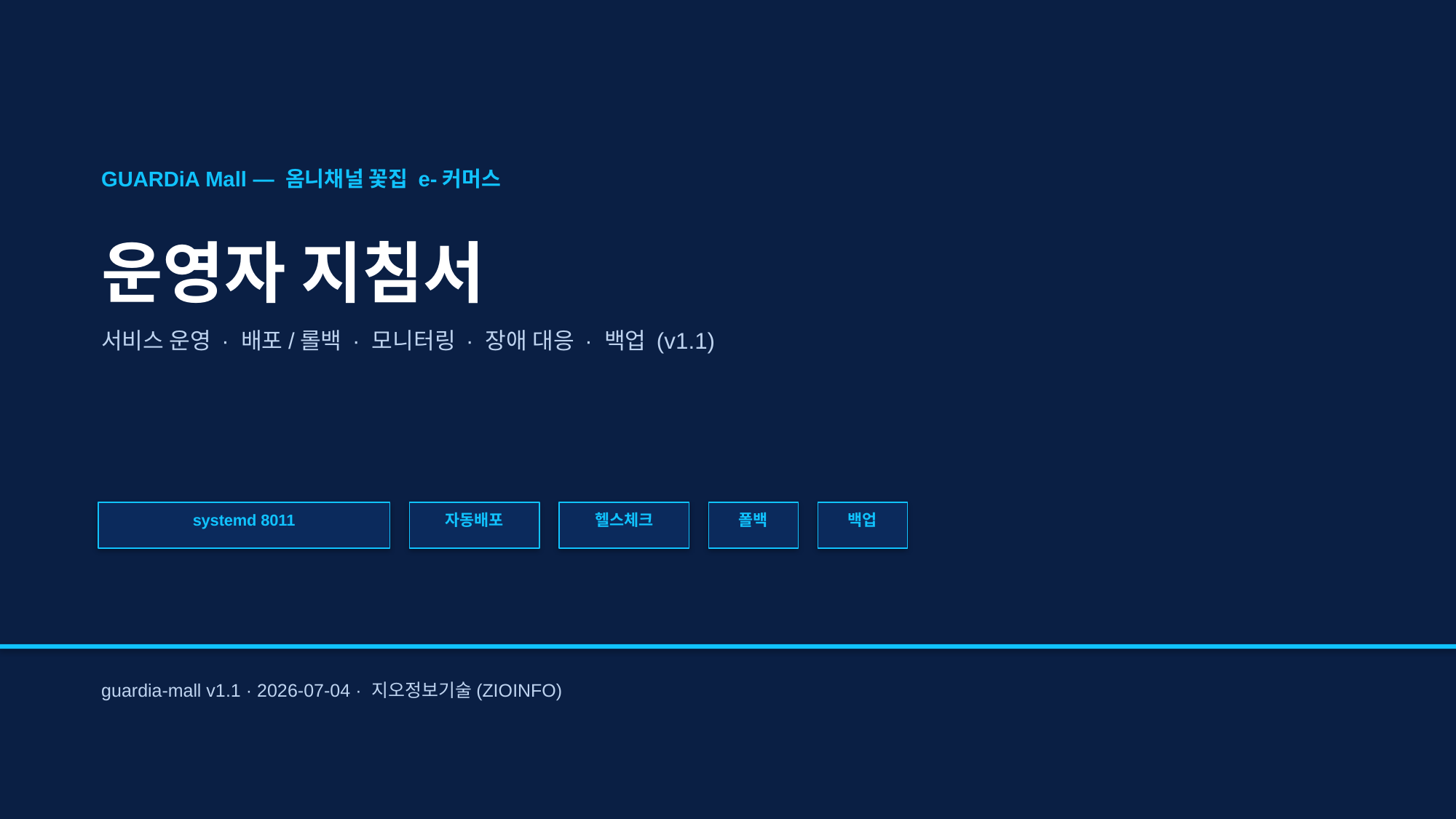

GUARDiA Mall — 옴니채널 꽃집 e-커머스
운영자 지침서
서비스 운영 · 배포/롤백 · 모니터링 · 장애 대응 · 백업 (v1.1)

systemd 8011
자동배포
헬스체크
폴백
백업

guardia-mall v1.1 · 2026-07-04 · 지오정보기술(ZIOINFO)